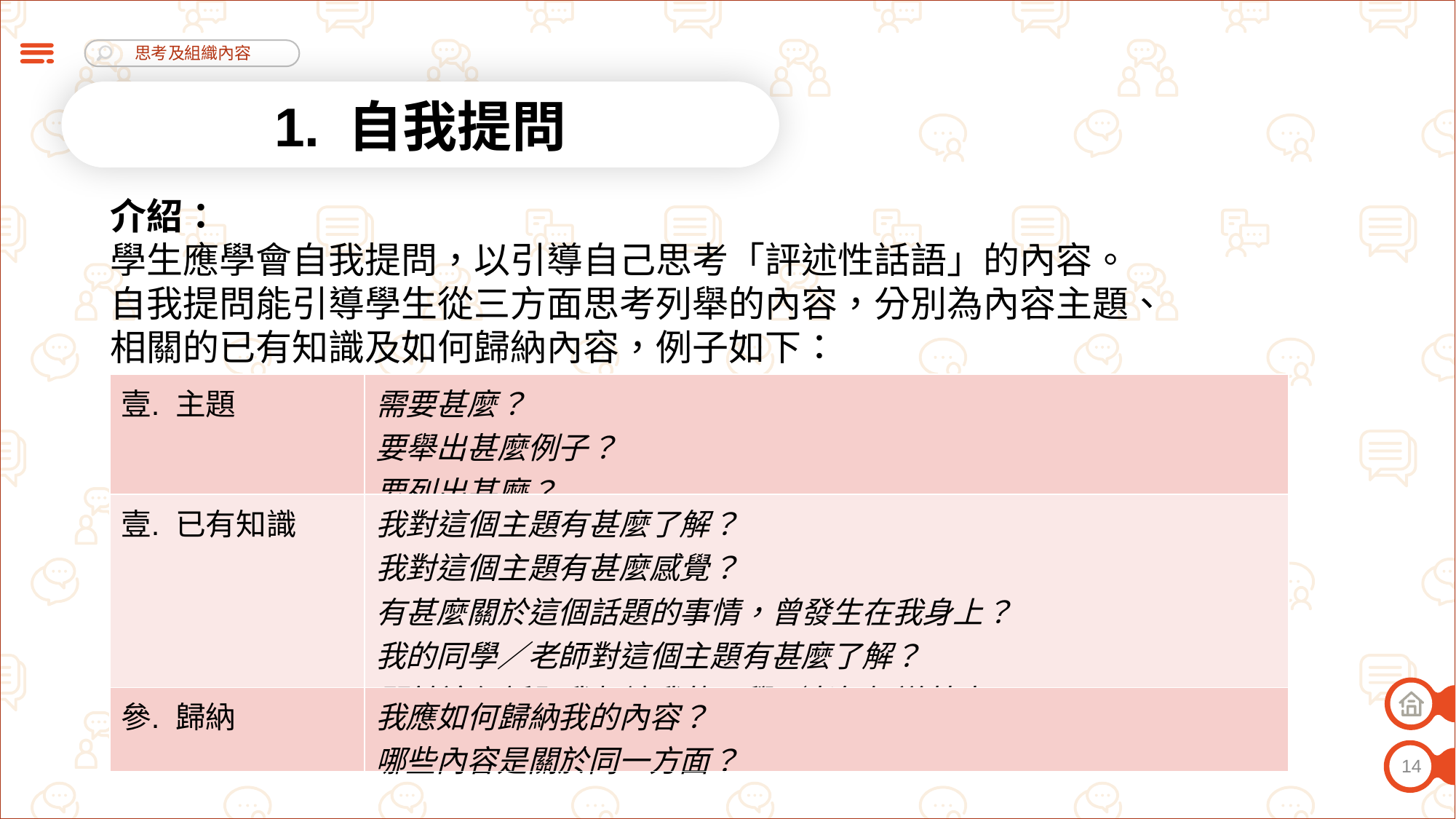

1. 自我提問
介紹：
學生應學會自我提問，以引導自己思考「評述性話語」的內容。
自我提問能引導學生從三方面思考列舉的內容，分別為內容主題、相關的已有知識及如何歸納內容，例子如下：
| 主題 | 需要甚麼？ 要舉出甚麼例子？ 要列出甚麼？ |
| --- | --- |
| 已有知識 | 我對這個主題有甚麼了解？ 我對這個主題有甚麼感覺？ 有甚麼關於這個話題的事情，曾發生在我身上？ 我的同學／老師對這個主題有甚麼了解？ 關於這個話題我想讓我的同學／老師知道甚麼？ |
| 歸納 | 我應如何歸納我的內容？ 哪些內容是關於同一方面？ |
14